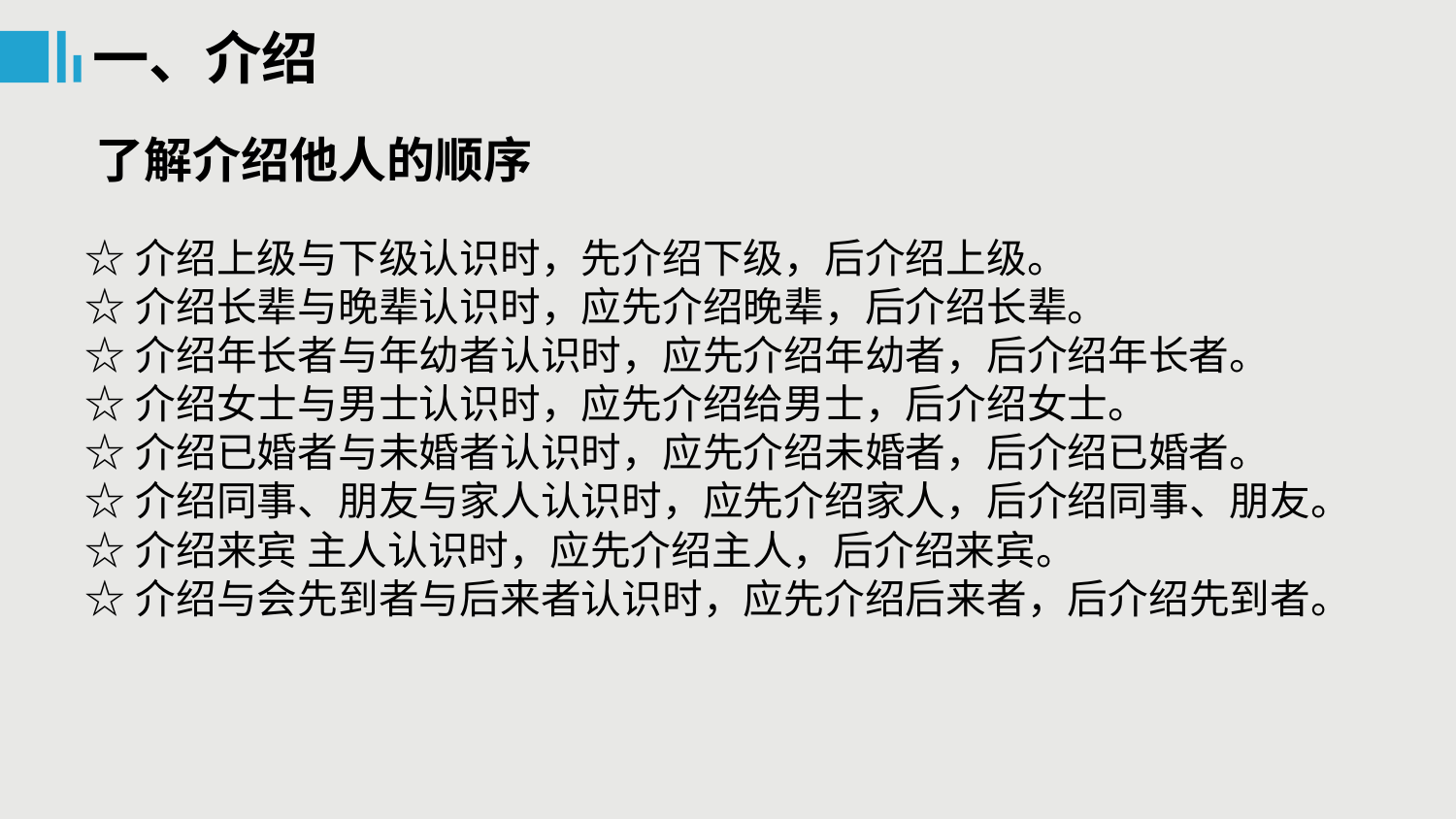

一、介绍

了解介绍他人的顺序
☆介绍上级与下级认识时，先介绍下级，后介绍上级。
☆介绍长辈与晚辈认识时，应先介绍晚辈，后介绍长辈。
☆介绍年长者与年幼者认识时，应先介绍年幼者，后介绍年长者。
☆介绍女士与男士认识时，应先介绍给男士，后介绍女士。
☆介绍已婚者与未婚者认识时，应先介绍未婚者，后介绍已婚者。
☆介绍同事、朋友与家人认识时，应先介绍家人，后介绍同事、朋友。
☆介绍来宾 主人认识时，应先介绍主人，后介绍来宾。
☆介绍与会先到者与后来者认识时，应先介绍后来者，后介绍先到者。